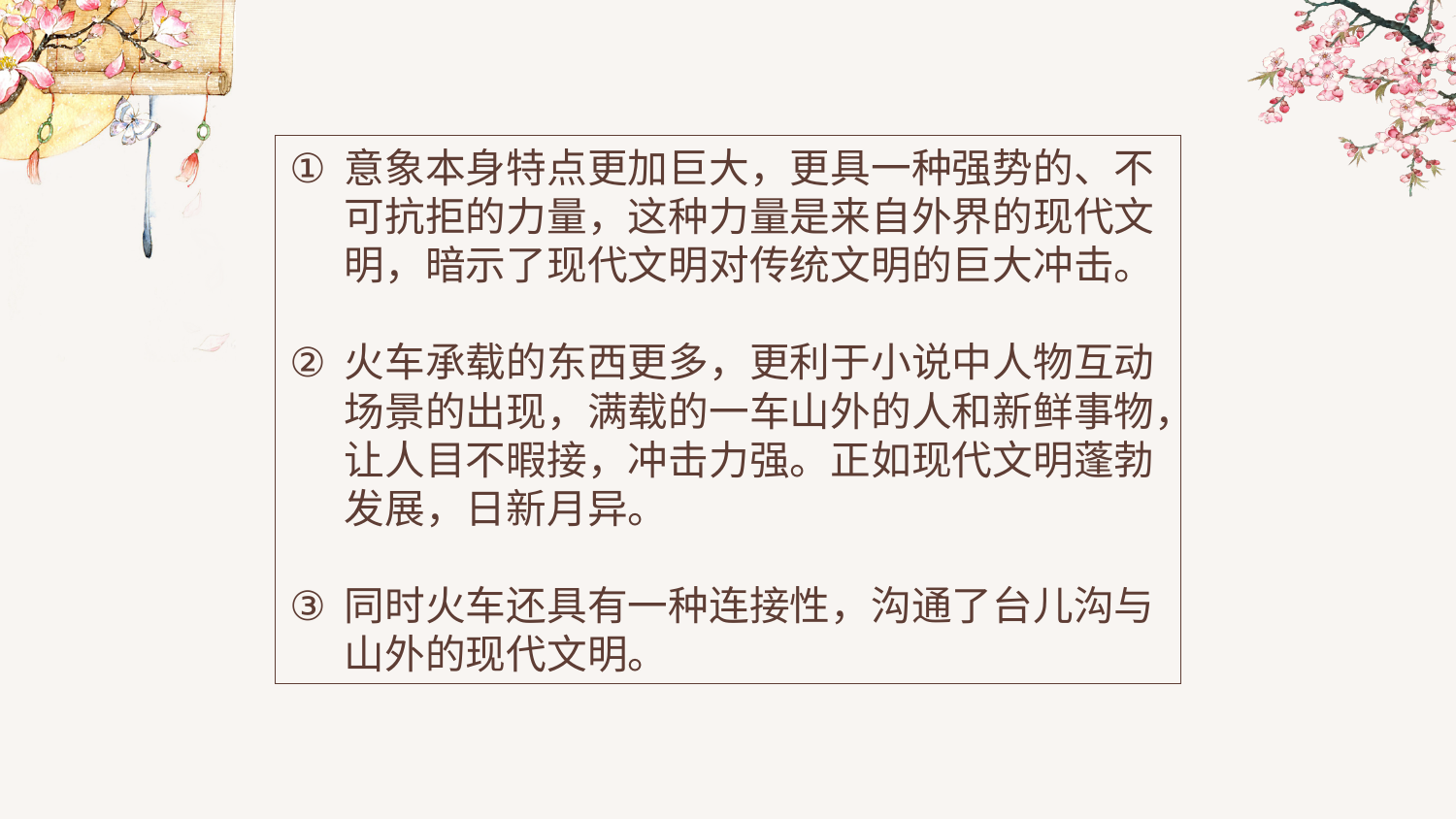

意象本身特点更加巨大，更具一种强势的、不可抗拒的力量，这种力量是来自外界的现代文明，暗示了现代文明对传统文明的巨大冲击。

火车承载的东西更多，更利于小说中人物互动场景的出现，满载的一车山外的人和新鲜事物，让人目不暇接，冲击力强。正如现代文明蓬勃发展，日新月异。

同时火车还具有一种连接性，沟通了台儿沟与山外的现代文明。